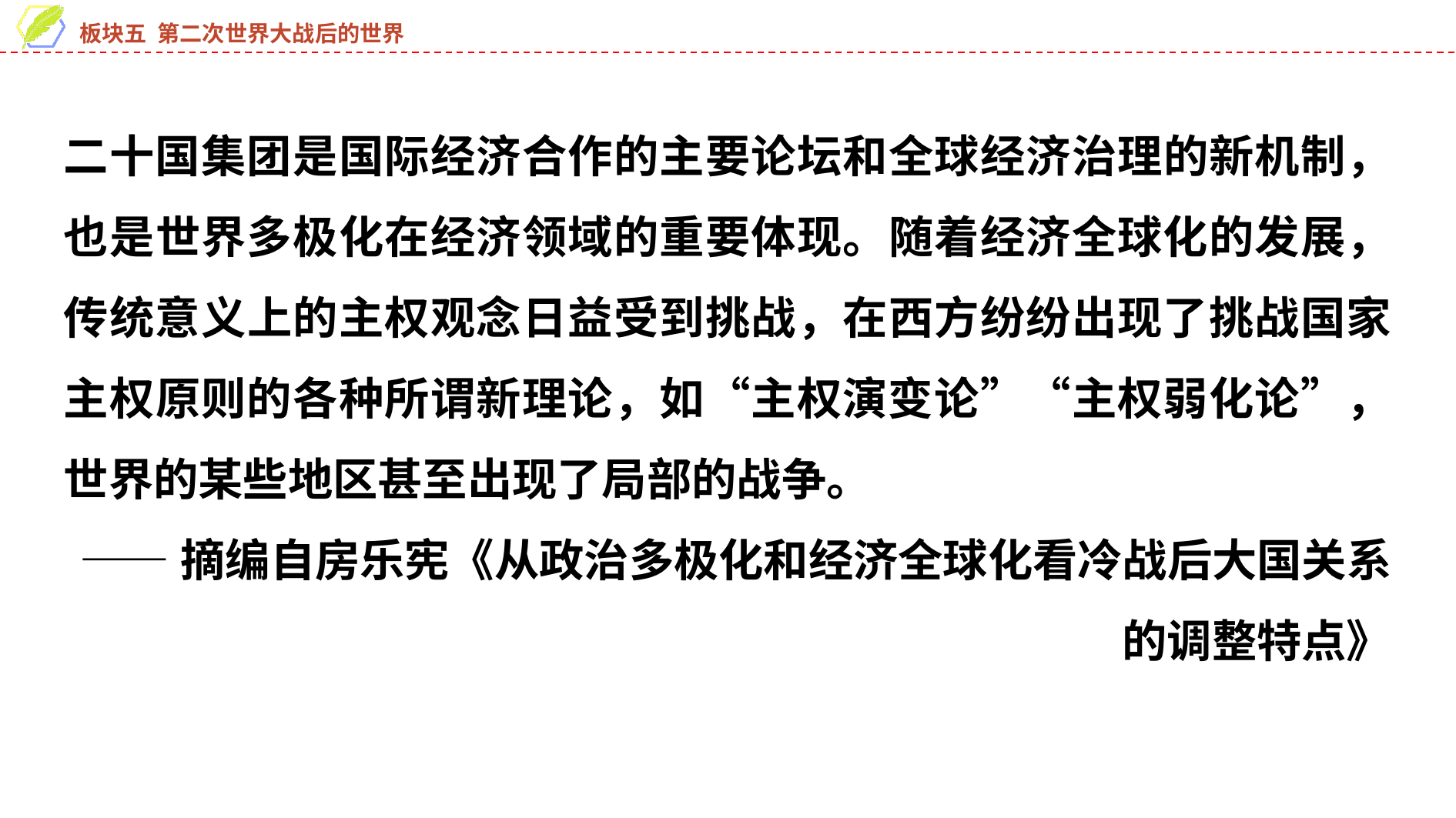

二十国集团是国际经济合作的主要论坛和全球经济治理的新机制，也是世界多极化在经济领域的重要体现。随着经济全球化的发展，传统意义上的主权观念日益受到挑战，在西方纷纷出现了挑战国家主权原则的各种所谓新理论，如“主权演变论”“主权弱化论”，世界的某些地区甚至出现了局部的战争。
——摘编自房乐宪《从政治多极化和经济全球化看冷战后大国关系的调整特点》